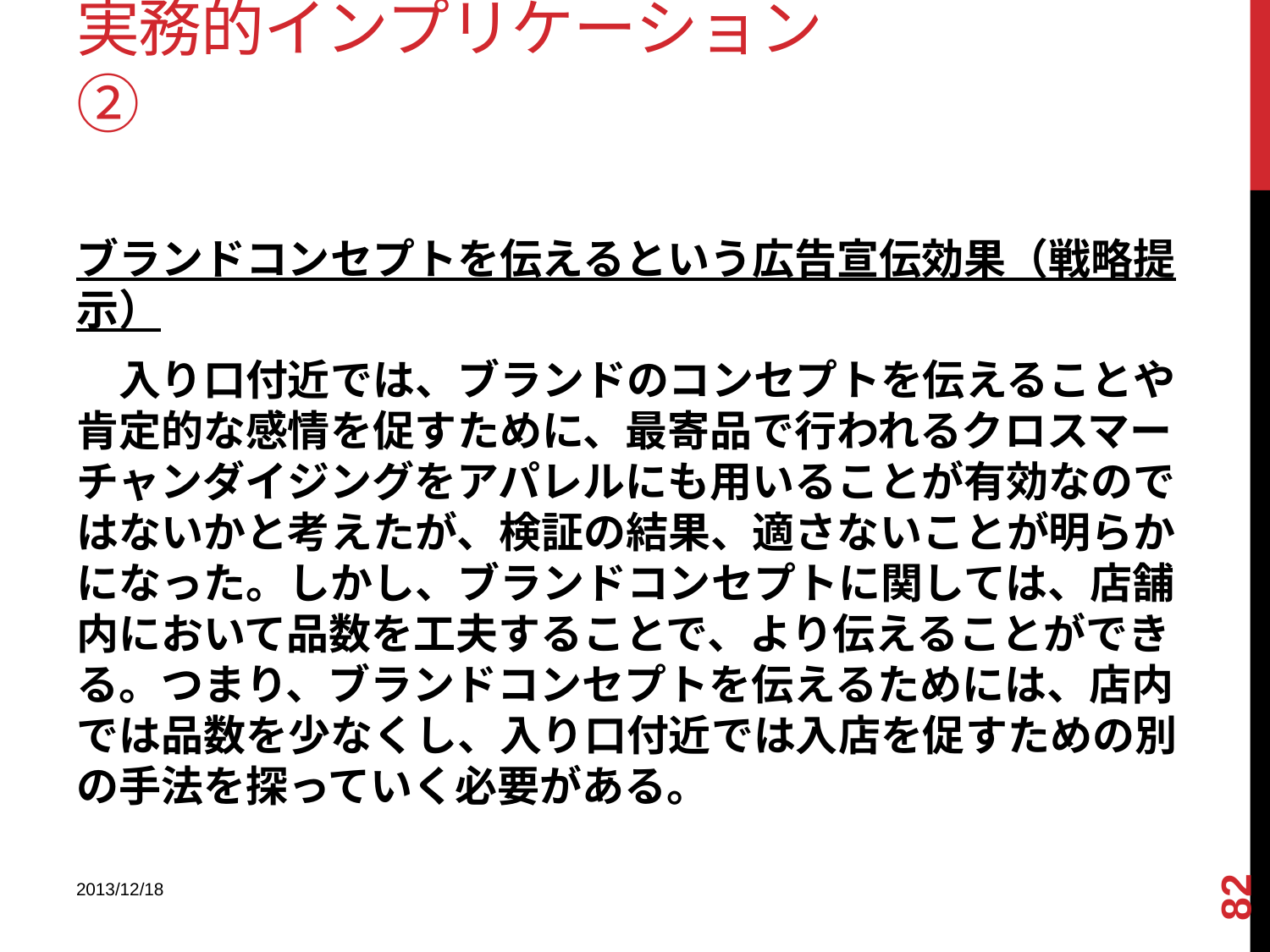

# 実務的インプリケーション②
ブランドコンセプトを伝えるという広告宣伝効果（戦略提示）
　入り口付近では、ブランドのコンセプトを伝えることや肯定的な感情を促すために、最寄品で行われるクロスマーチャンダイジングをアパレルにも用いることが有効なのではないかと考えたが、検証の結果、適さないことが明らかになった。しかし、ブランドコンセプトに関しては、店舗内において品数を工夫することで、より伝えることができる。つまり、ブランドコンセプトを伝えるためには、店内では品数を少なくし、入り口付近では入店を促すための別の手法を探っていく必要がある。
82
2013/12/18